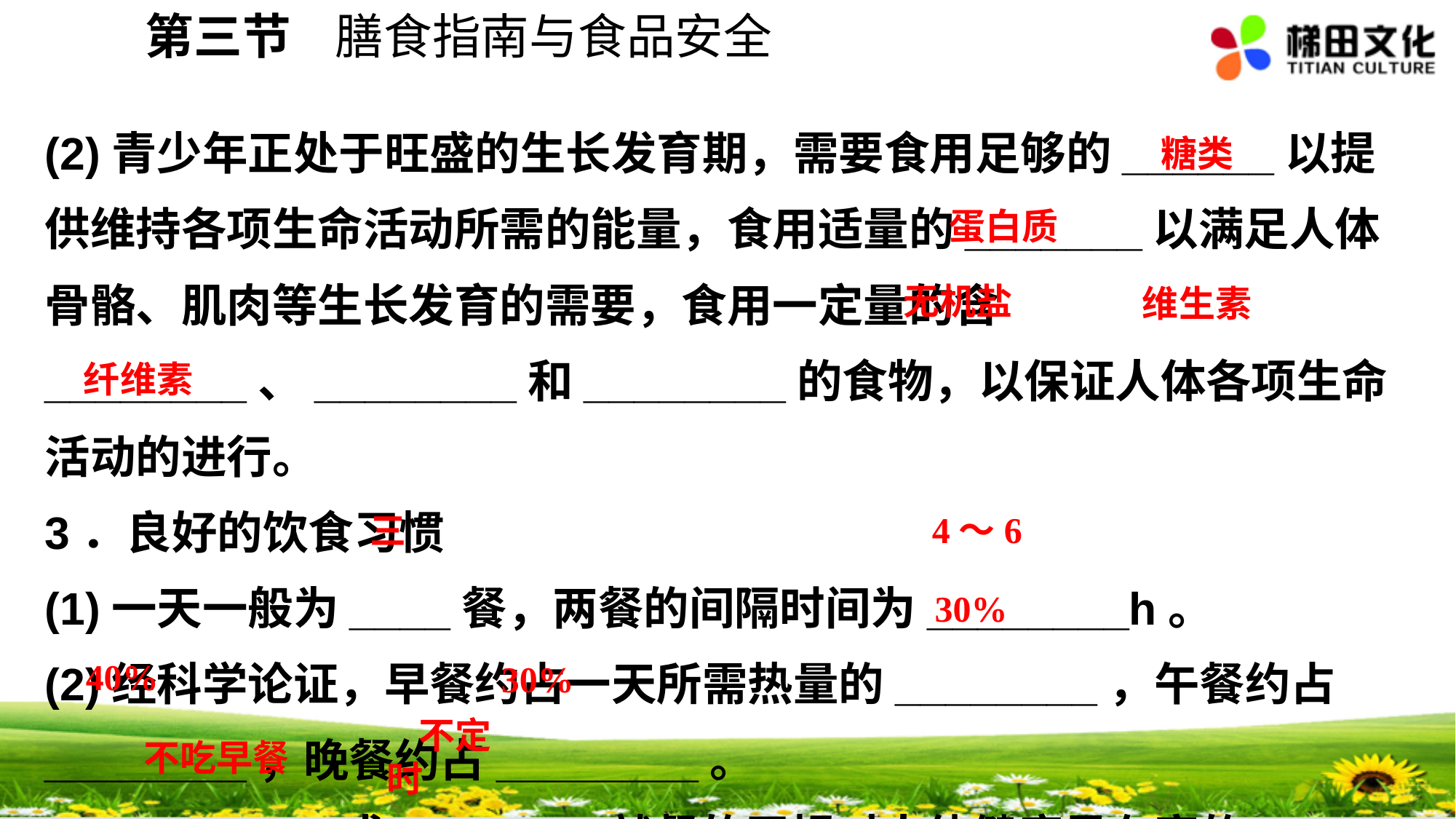

第三节    膳食指南与食品安全
(2)青少年正处于旺盛的生长发育期，需要食用足够的______以提供维持各项生命活动所需的能量，食用适量的_______以满足人体骨骼、肌肉等生长发育的需要，食用一定量的含________、________和________的食物，以保证人体各项生命活动的进行。
3．良好的饮食习惯
(1)一天一般为____餐，两餐的间隔时间为________h。
(2)经科学论证，早餐约占一天所需热量的________，午餐约占________，晚餐约占________。
(3)_________或________就餐的习惯对人体健康是有害的。
糖类
蛋白质
无机盐
维生素
纤维素
4～6
三
30%
40%
30%
不定时
不吃早餐